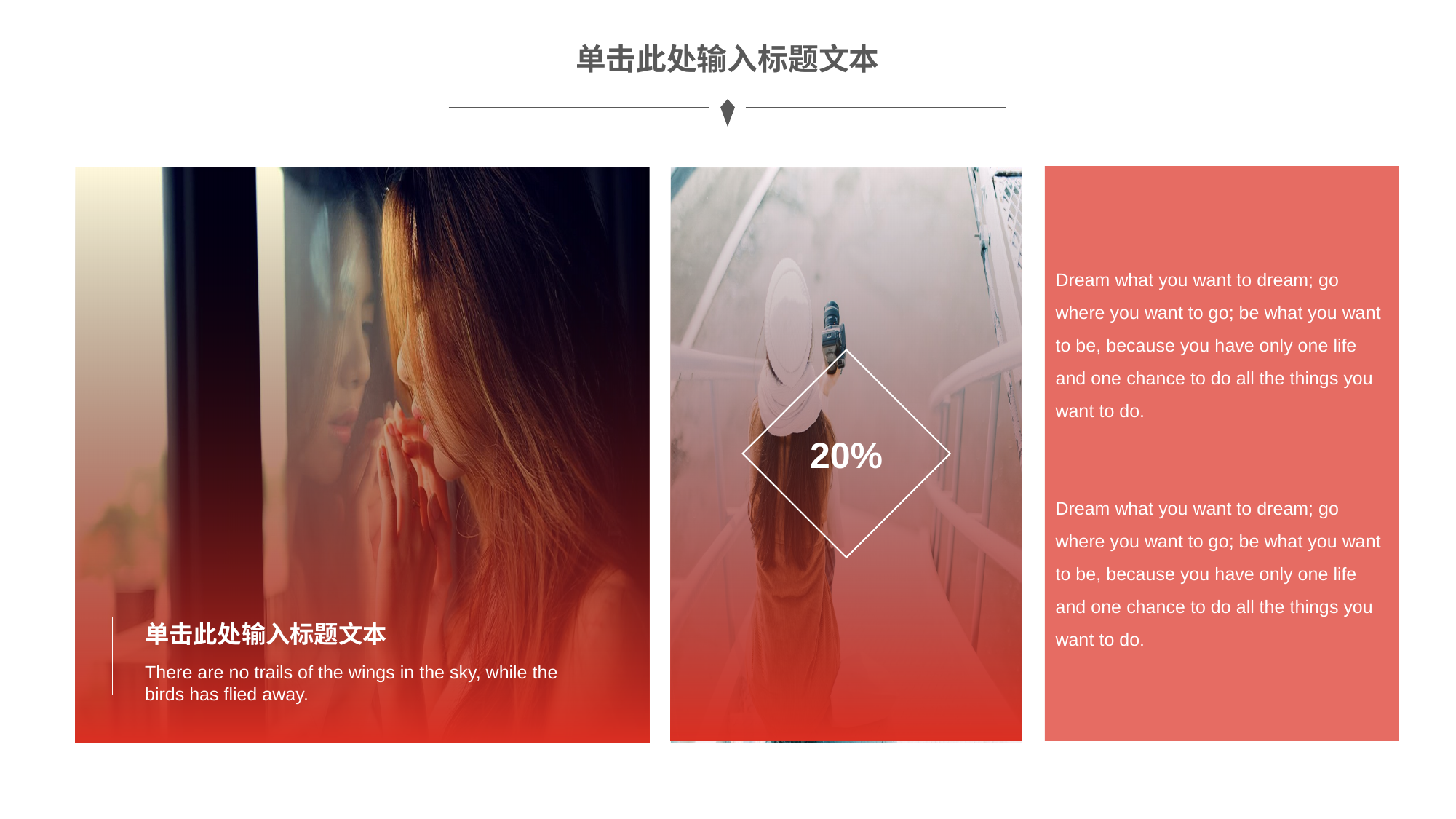

单击此处输入标题文本

Dream what you want to dream; go where you want to go; be what you want to be, because you have only one life and one chance to do all the things you want to do.

Dream what you want to dream; go where you want to go; be what you want to be, because you have only one life and one chance to do all the things you want to do.

20%
单击此处输入标题文本
There are no trails of the wings in the sky, while the birds has flied away.